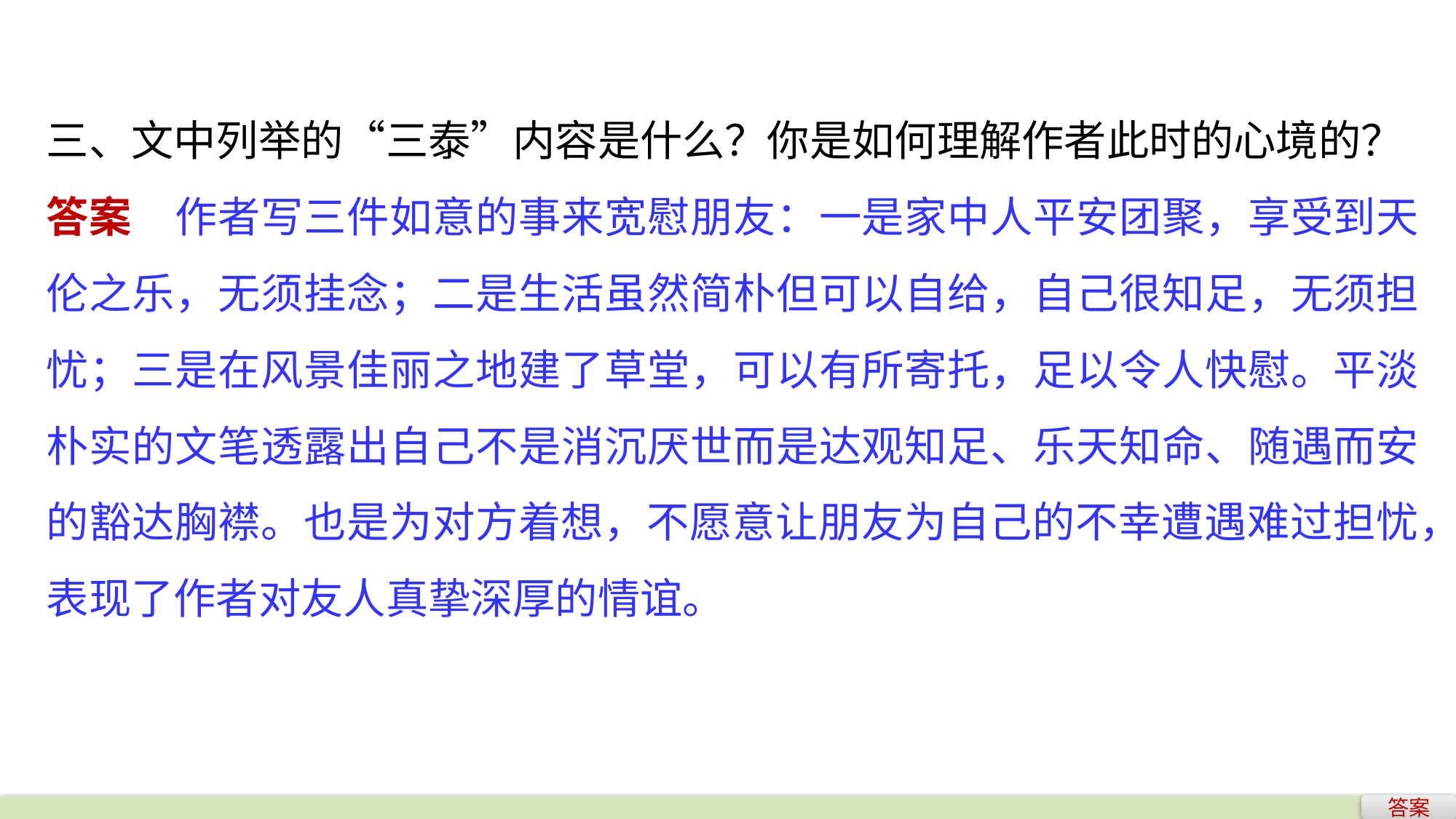

三、文中列举的“三泰”内容是什么？你是如何理解作者此时的心境的？
答案　作者写三件如意的事来宽慰朋友：一是家中人平安团聚，享受到天伦之乐，无须挂念；二是生活虽然简朴但可以自给，自己很知足，无须担忧；三是在风景佳丽之地建了草堂，可以有所寄托，足以令人快慰。平淡朴实的文笔透露出自己不是消沉厌世而是达观知足、乐天知命、随遇而安的豁达胸襟。也是为对方着想，不愿意让朋友为自己的不幸遭遇难过担忧，表现了作者对友人真挚深厚的情谊。
答案